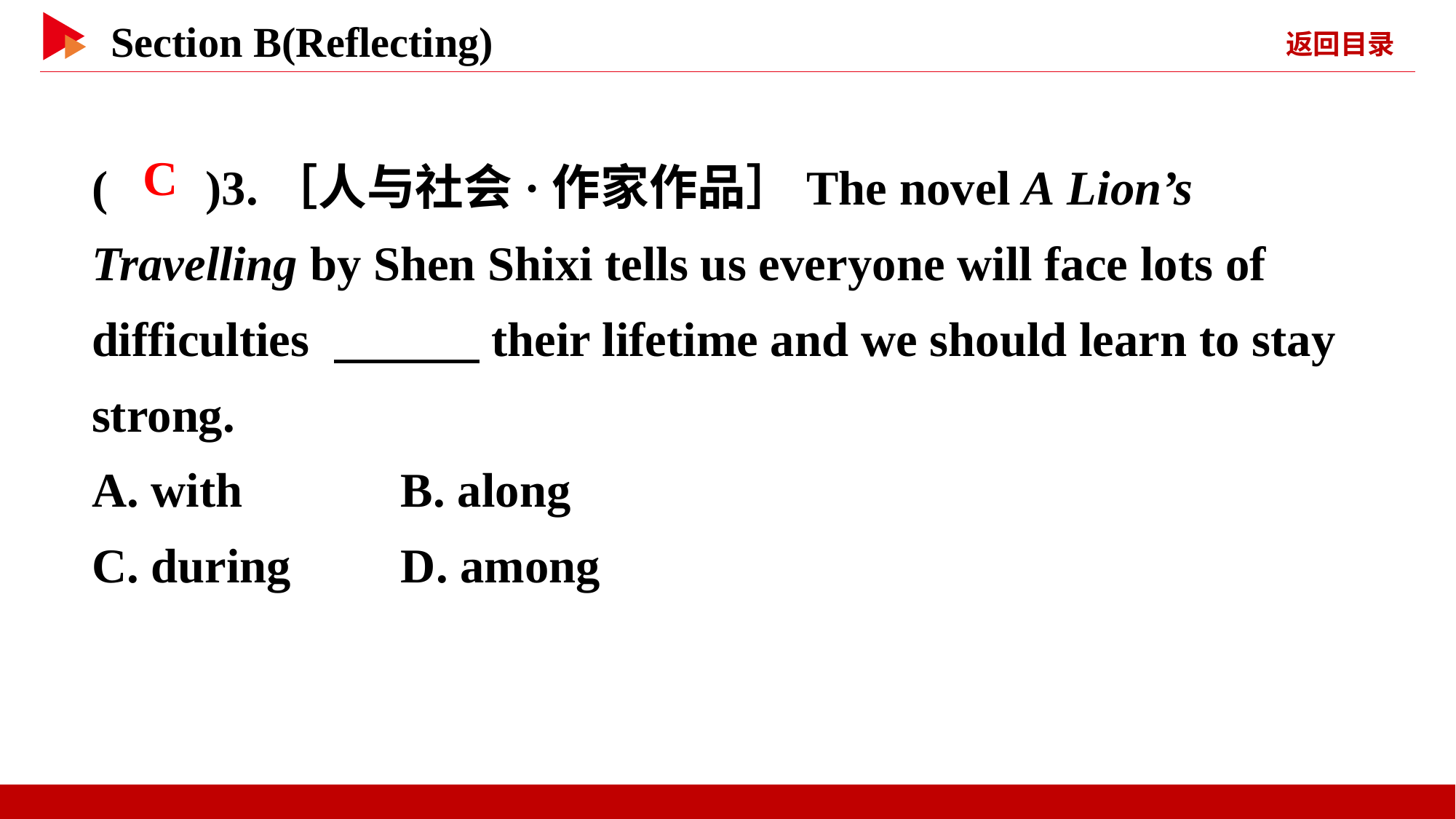

(        )3.［人与社会·作家作品］The novel A Lion’s Travelling by Shen Shixi tells us everyone will face lots of difficulties 　　　their lifetime and we should learn to stay strong.
A. with             B. along
C. during         D. among
   C